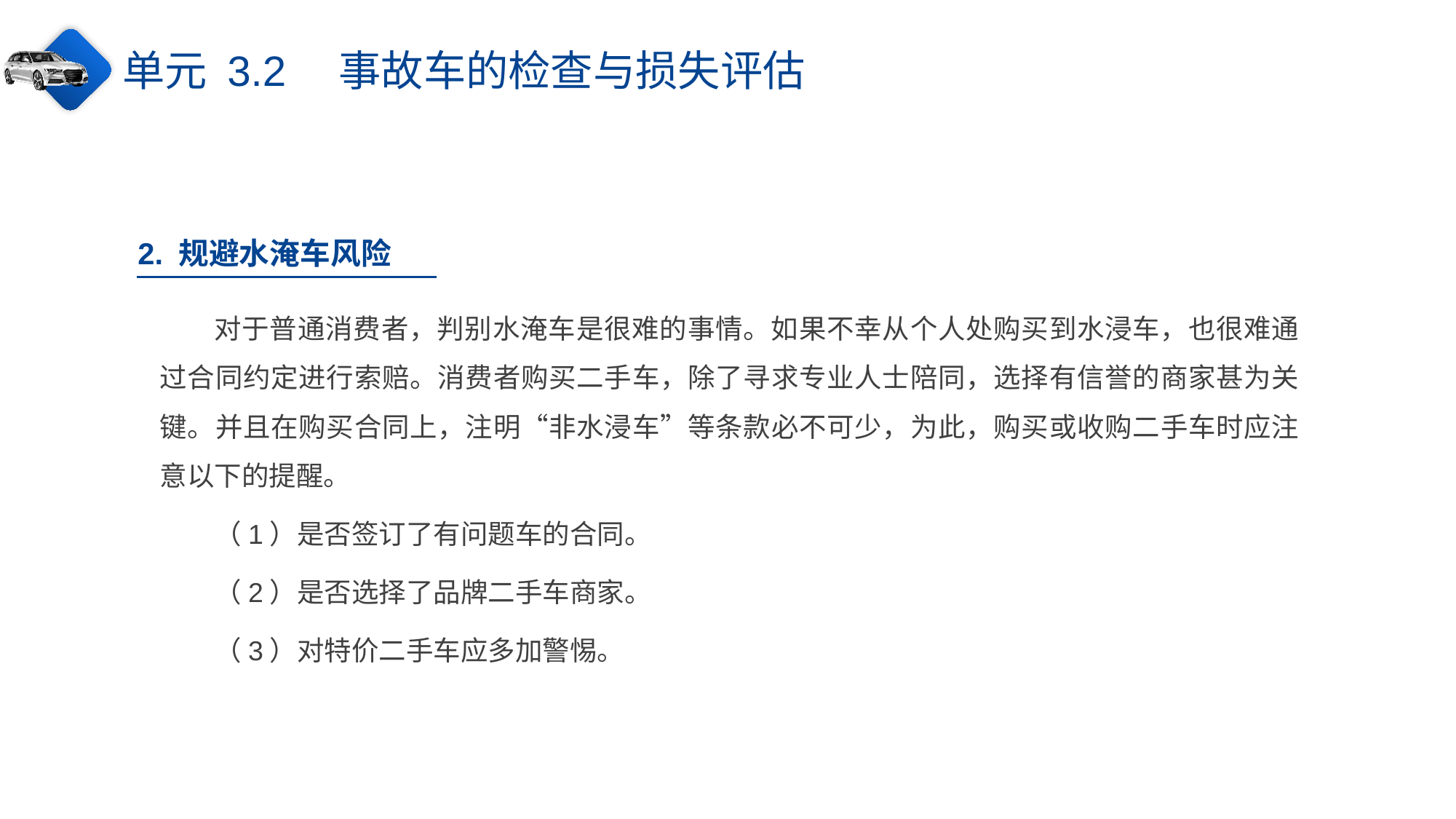

单元 3.2　事故车的检查与损失评估
2. 规避水淹车风险
对于普通消费者，判别水淹车是很难的事情。如果不幸从个人处购买到水浸车，也很难通过合同约定进行索赔。消费者购买二手车，除了寻求专业人士陪同，选择有信誉的商家甚为关键。并且在购买合同上，注明“非水浸车”等条款必不可少，为此，购买或收购二手车时应注意以下的提醒。
（1）是否签订了有问题车的合同。
（2）是否选择了品牌二手车商家。
（3）对特价二手车应多加警惕。